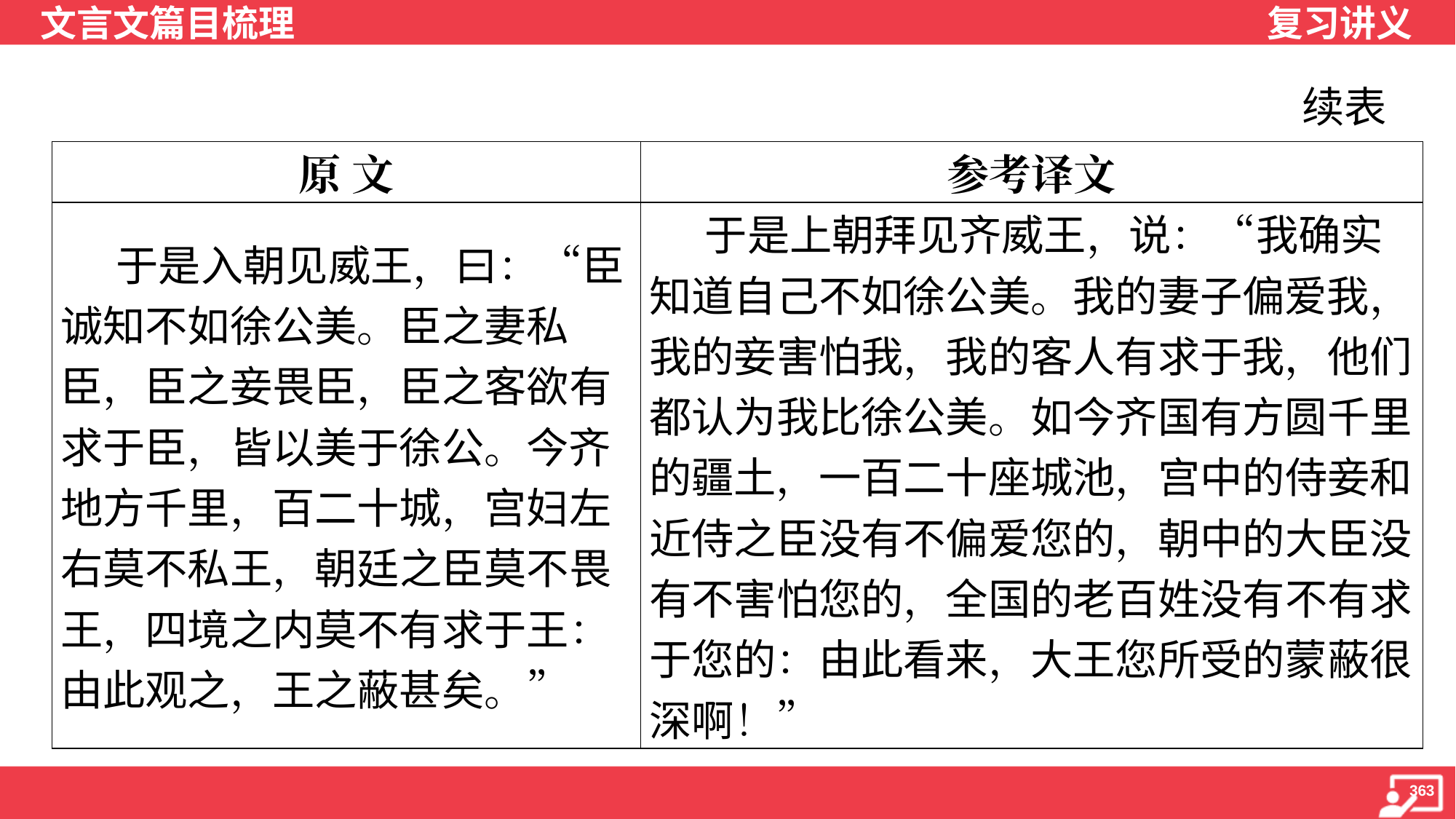

续表
| 原 文 | 参考译文 |
| --- | --- |
| 于是入朝见威王，曰：“臣诚知不如徐公美。臣之妻私臣，臣之妾畏臣，臣之客欲有求于臣，皆以美于徐公。今齐地方千里，百二十城，宫妇左右莫不私王，朝廷之臣莫不畏王，四境之内莫不有求于王：由此观之，王之蔽甚矣。” | 于是上朝拜见齐威王，说：“我确实知道自己不如徐公美。我的妻子偏爱我，我的妾害怕我，我的客人有求于我，他们都认为我比徐公美。如今齐国有方圆千里的疆土，一百二十座城池，宫中的侍妾和近侍之臣没有不偏爱您的，朝中的大臣没有不害怕您的，全国的老百姓没有不有求于您的：由此看来，大王您所受的蒙蔽很深啊！” |